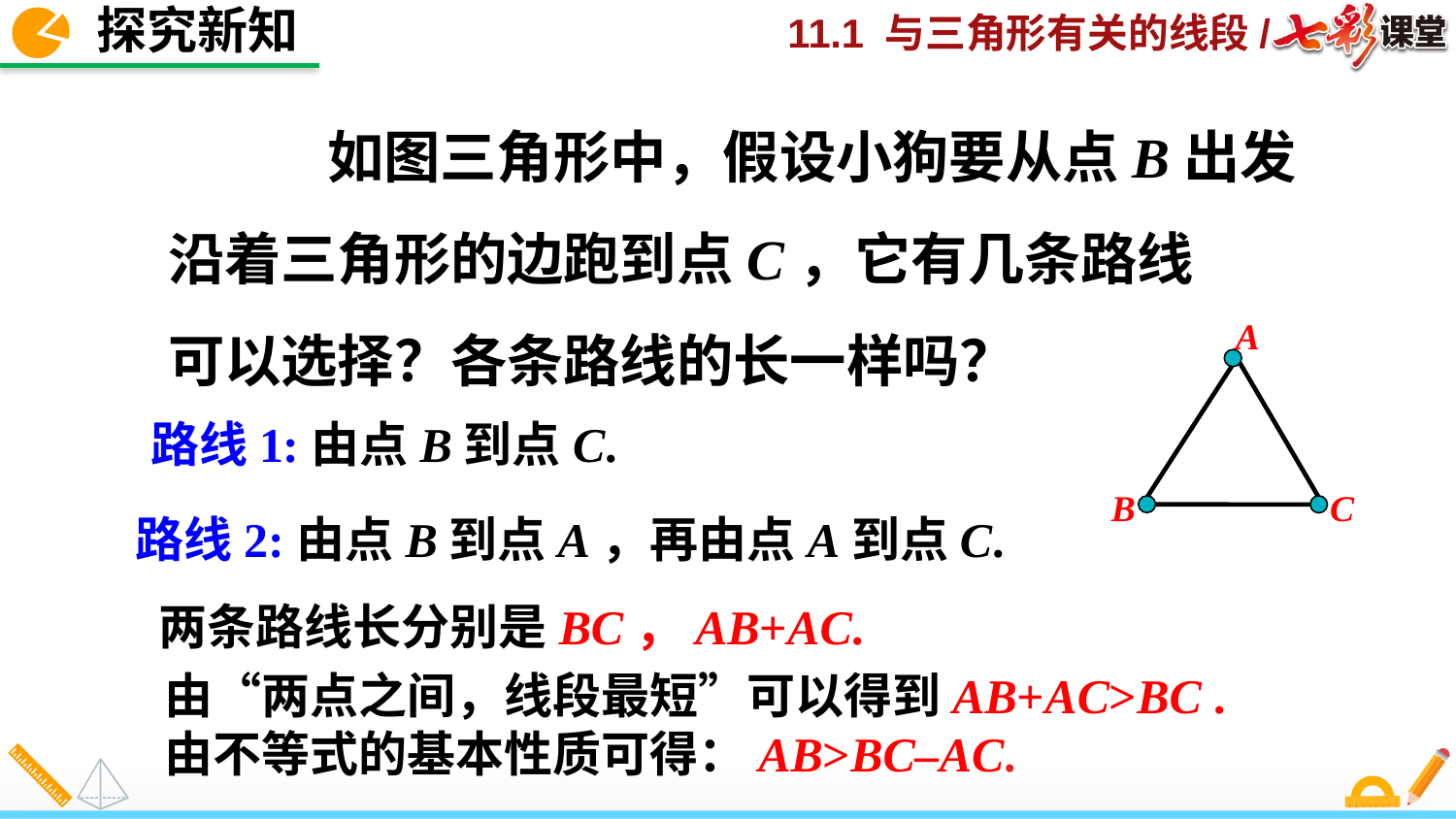

探究新知

　　             如图三角形中，假设小狗要从点B出发沿着三角形的边跑到点C，它有几条路线
可以选择？各条路线的长一样吗？
A

路线1:由点B到点C.
B
C

路线2:由点B到点A，再由点A到点C.
两条路线长分别是BC，AB+AC.
由“两点之间，线段最短”可以得到AB+AC>BC .
由不等式的基本性质可得：AB>BC–AC.